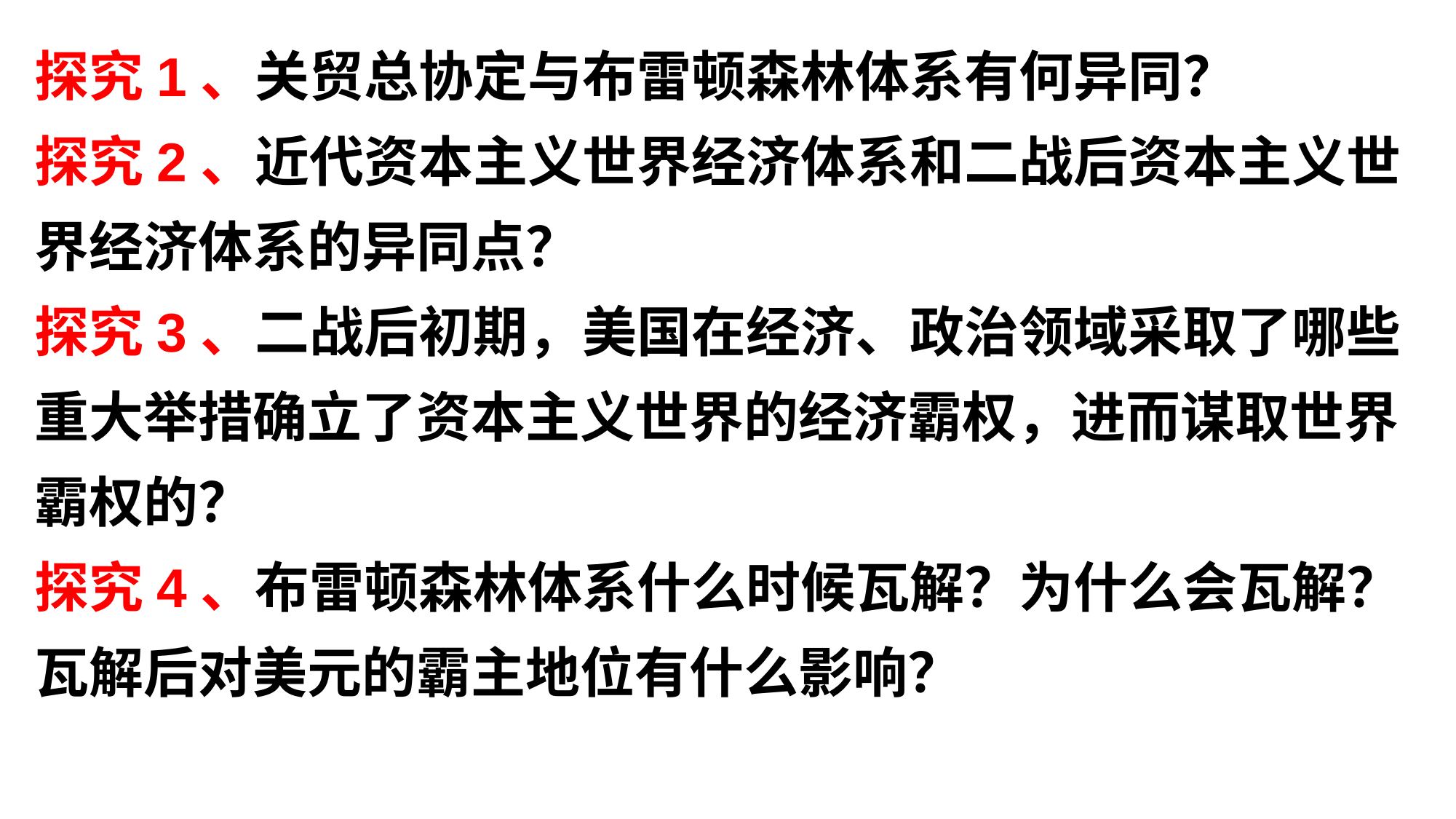

探究1、关贸总协定与布雷顿森林体系有何异同？
探究2、近代资本主义世界经济体系和二战后资本主义世界经济体系的异同点？
探究3、二战后初期，美国在经济、政治领域采取了哪些重大举措确立了资本主义世界的经济霸权，进而谋取世界霸权的？
探究4、布雷顿森林体系什么时候瓦解？为什么会瓦解？瓦解后对美元的霸主地位有什么影响？